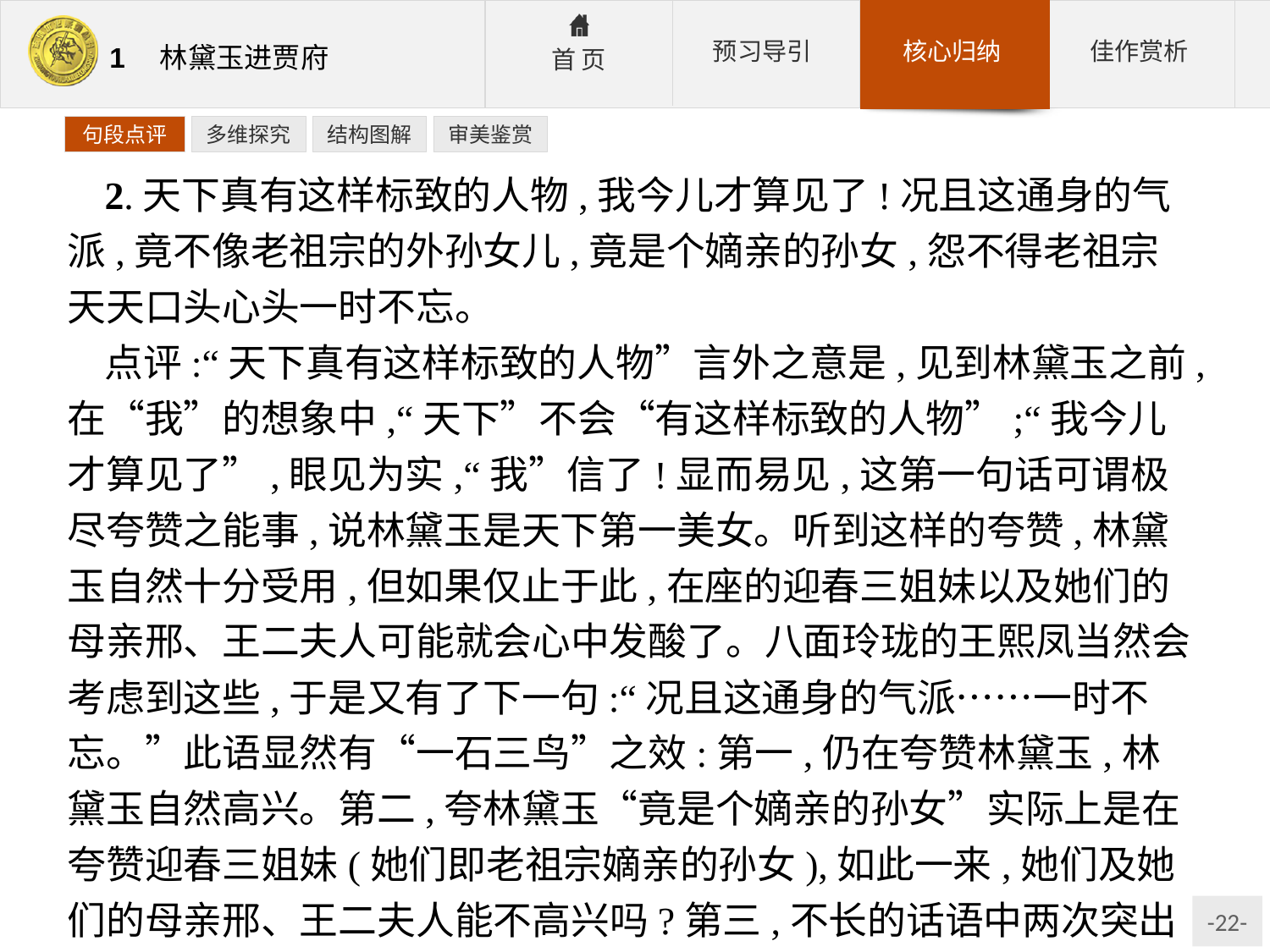

句段点评
多维探究
结构图解
审美鉴赏
2.天下真有这样标致的人物,我今儿才算见了!况且这通身的气派,竟不像老祖宗的外孙女儿,竟是个嫡亲的孙女,怨不得老祖宗天天口头心头一时不忘。
点评:“天下真有这样标致的人物”言外之意是,见到林黛玉之前,在“我”的想象中,“天下”不会“有这样标致的人物”;“我今儿才算见了”,眼见为实,“我”信了!显而易见,这第一句话可谓极尽夸赞之能事,说林黛玉是天下第一美女。听到这样的夸赞,林黛玉自然十分受用,但如果仅止于此,在座的迎春三姐妹以及她们的母亲邢、王二夫人可能就会心中发酸了。八面玲珑的王熙凤当然会考虑到这些,于是又有了下一句:“况且这通身的气派……一时不忘。”此语显然有“一石三鸟”之效:第一,仍在夸赞林黛玉,林黛玉自然高兴。第二,夸林黛玉“竟是个嫡亲的孙女”实际上是在夸赞迎春三姐妹(她们即老祖宗嫡亲的孙女),如此一来,她们及她们的母亲邢、王二夫人能不高兴吗?第三,不长的话语中两次突出“老祖宗”,迎合贾母之意,也就自不待言了。